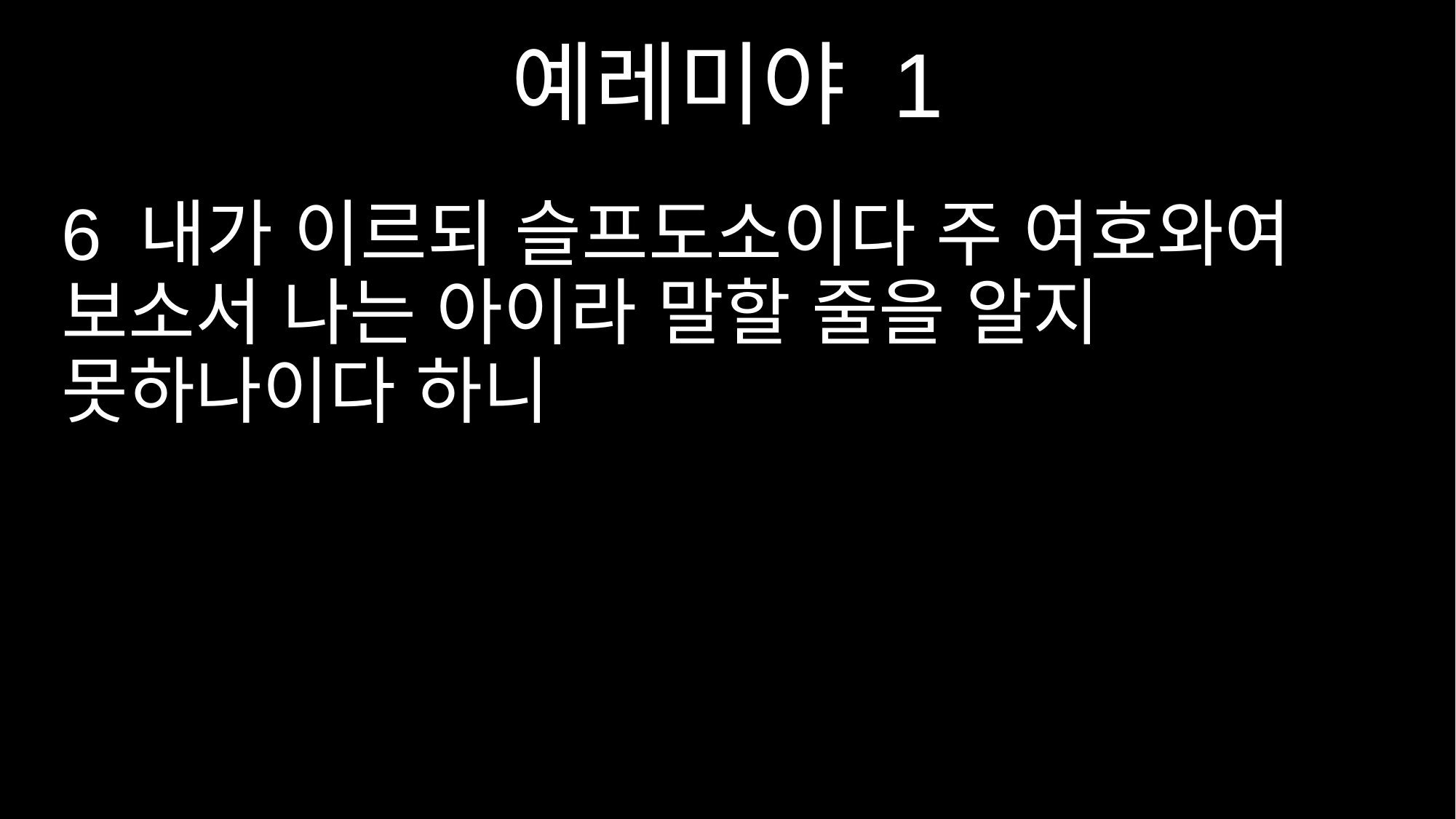

예레미야 1
6 내가 이르되 슬프도소이다 주 여호와여 보소서 나는 아이라 말할 줄을 알지 못하나이다 하니